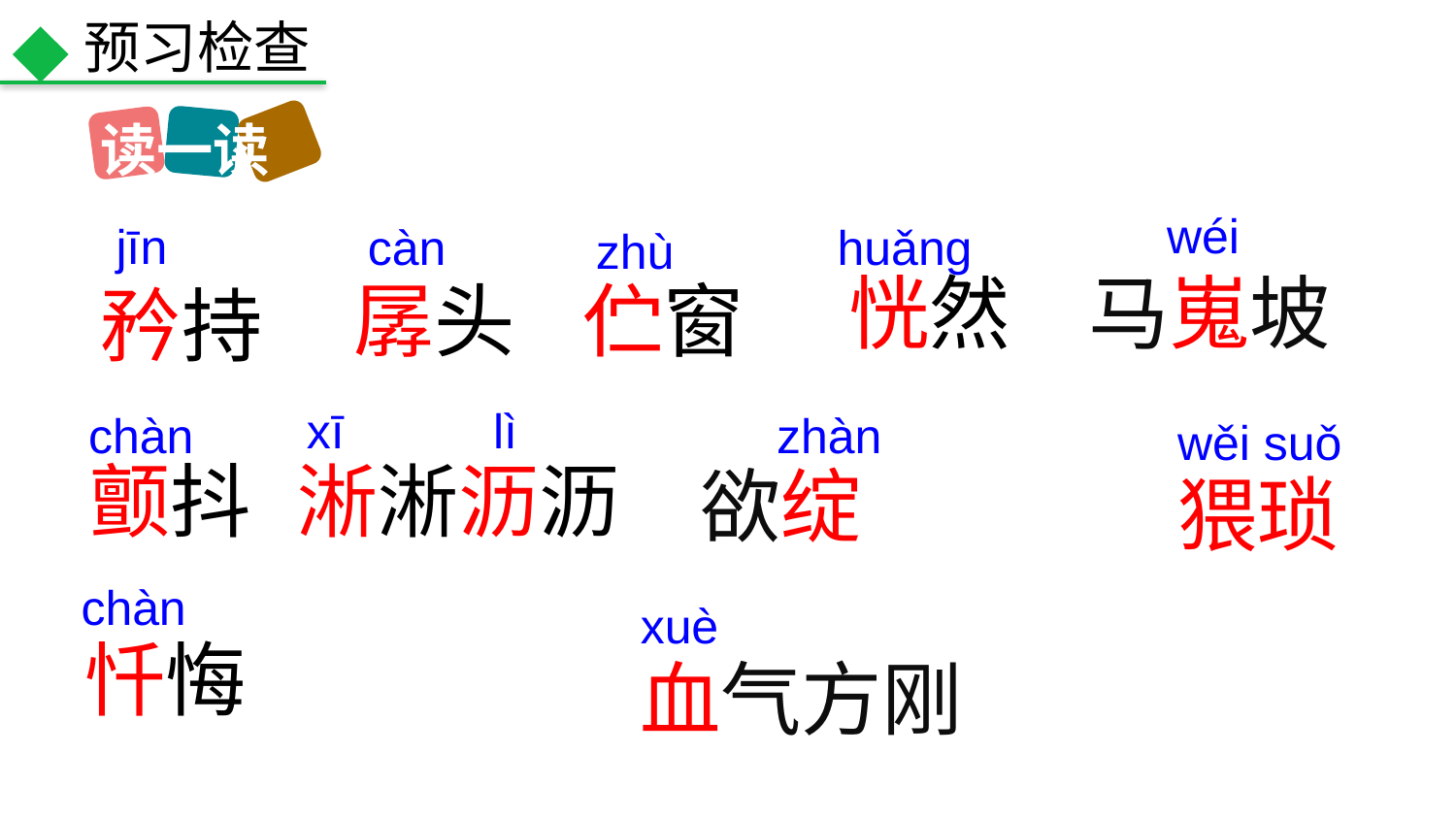

预习检查

读一读

wéi
jīn
càn
huǎnɡ
zhù
恍然
马嵬坡
孱头
伫窗
矜持
xī           lì
chàn
zhàn
wěi suǒ
颤抖
淅淅沥沥
欲绽
猥琐
chàn
xuè
血气方刚
忏悔